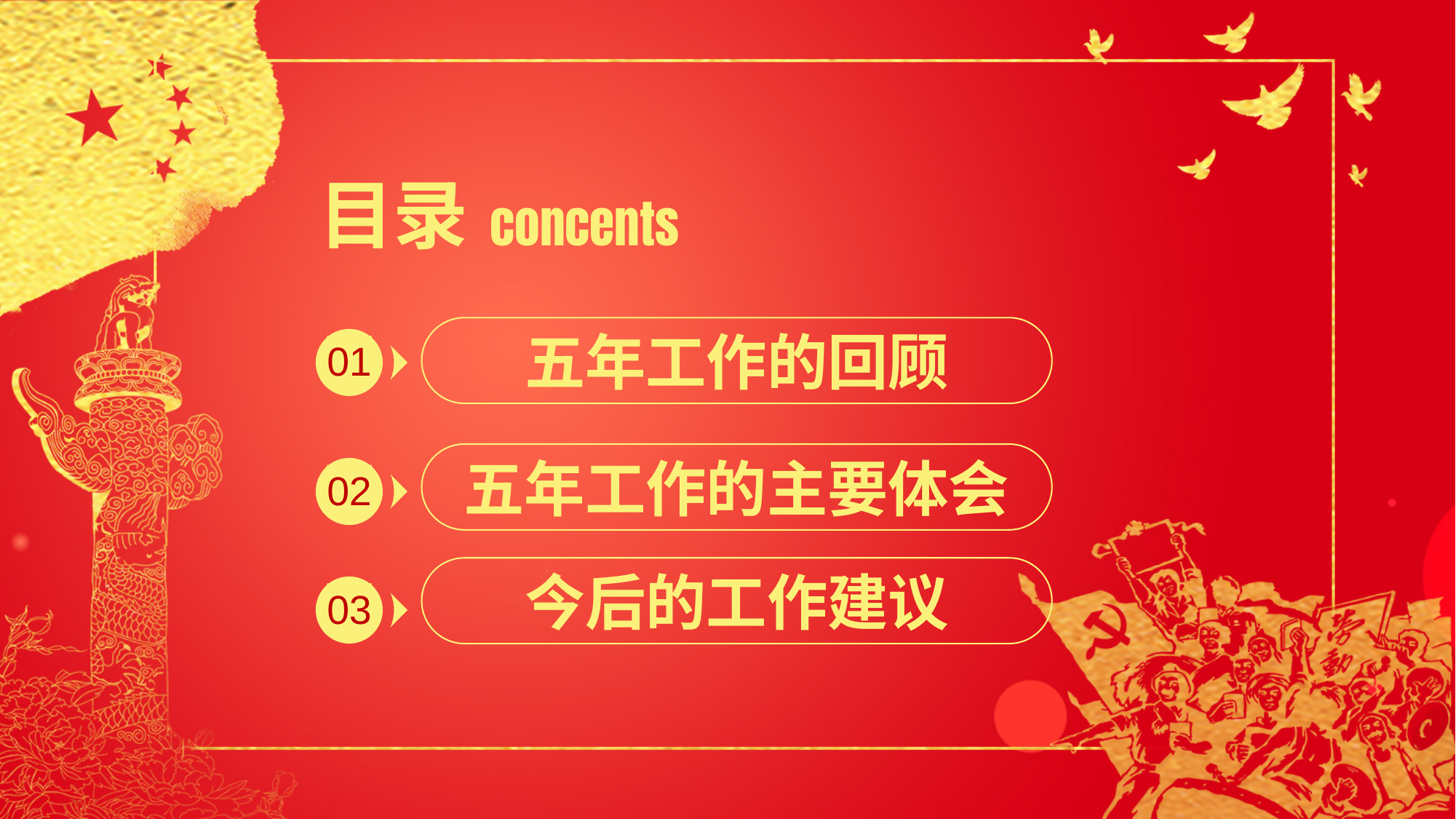

目录
concents
五年工作的回顾

01

五年工作的主要体会

02

今后的工作建议

03